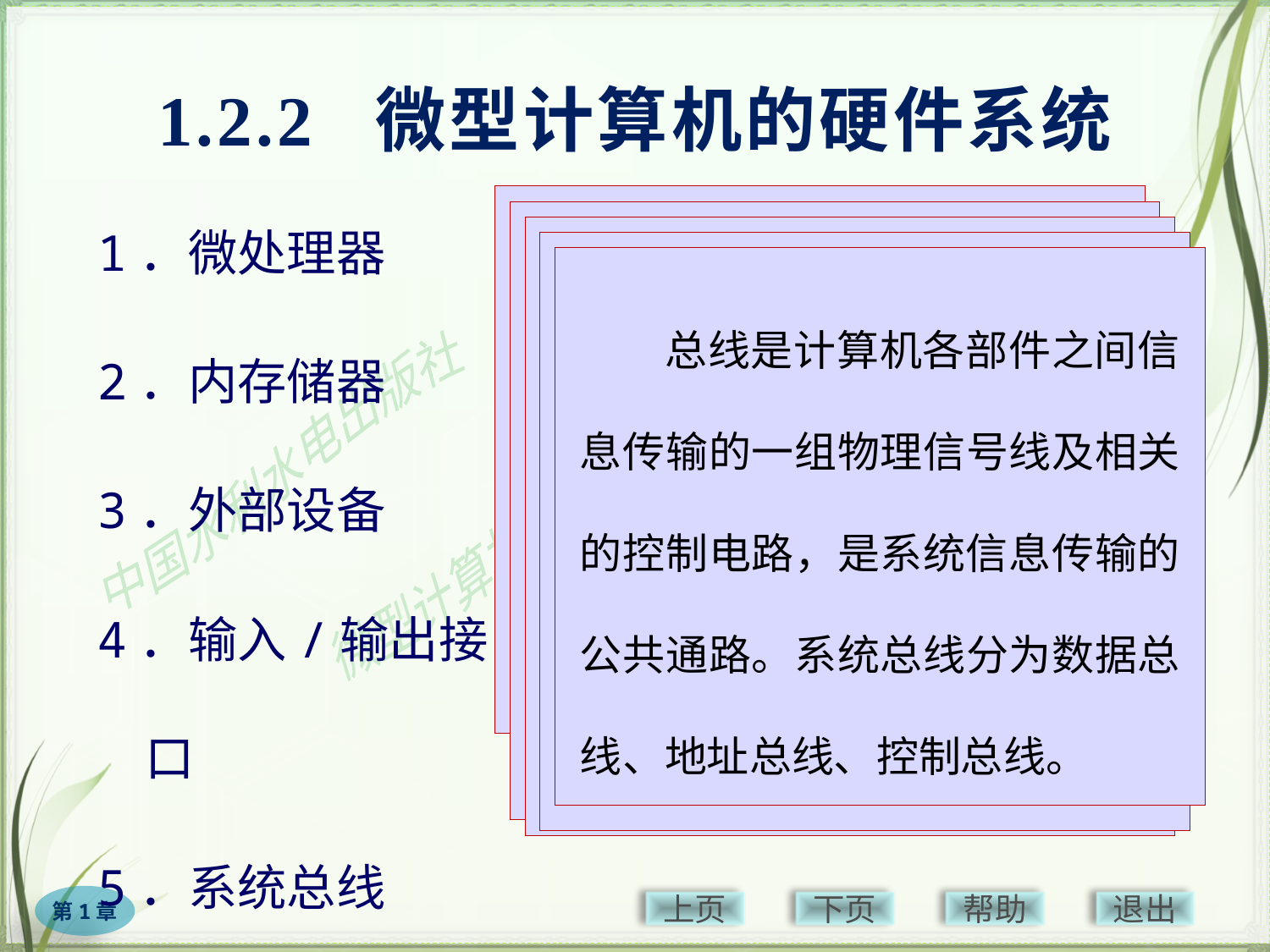

# 1.2.2  微型计算机的硬件系统
1．微处理器
2．内存储器
3．外部设备
4．输入/输出接口
5．系统总线
是微型计算机的核心部件，由控制器、运算器、寄存器组和内部总线组成。
主要负责指令的执行，根据具体指令的要求，完成算术运算和逻辑运算，控制微型计算机其他各部件协调工作。
计算机存储器系统用于存储计算机工作所需的程序和数据，包括内存储器和外存储器。
内存被用来存放计算机工作时必须的程序和数据，而更多的程序和数据则是存放于外存中，在需要时由外存调入内存。
内存分为RAM和ROM。
外部设备是人机交互的必要设备，分为输入设备和输出设备。
外部设备并不能与微处理器直接相连，而由I/O接口电路负责在微处理器与外部设备之间进行信息中转。
是微型计算机与外部设备通信联系的主要装置，负责数据的缓冲和格式转换，协调主机与外设间数据传输的速度差异，完成数据的中转。不同外设都有相应的I/O接口电路支持。
总线是计算机各部件之间信息传输的一组物理信号线及相关的控制电路，是系统信息传输的公共通路。系统总线分为数据总线、地址总线、控制总线。